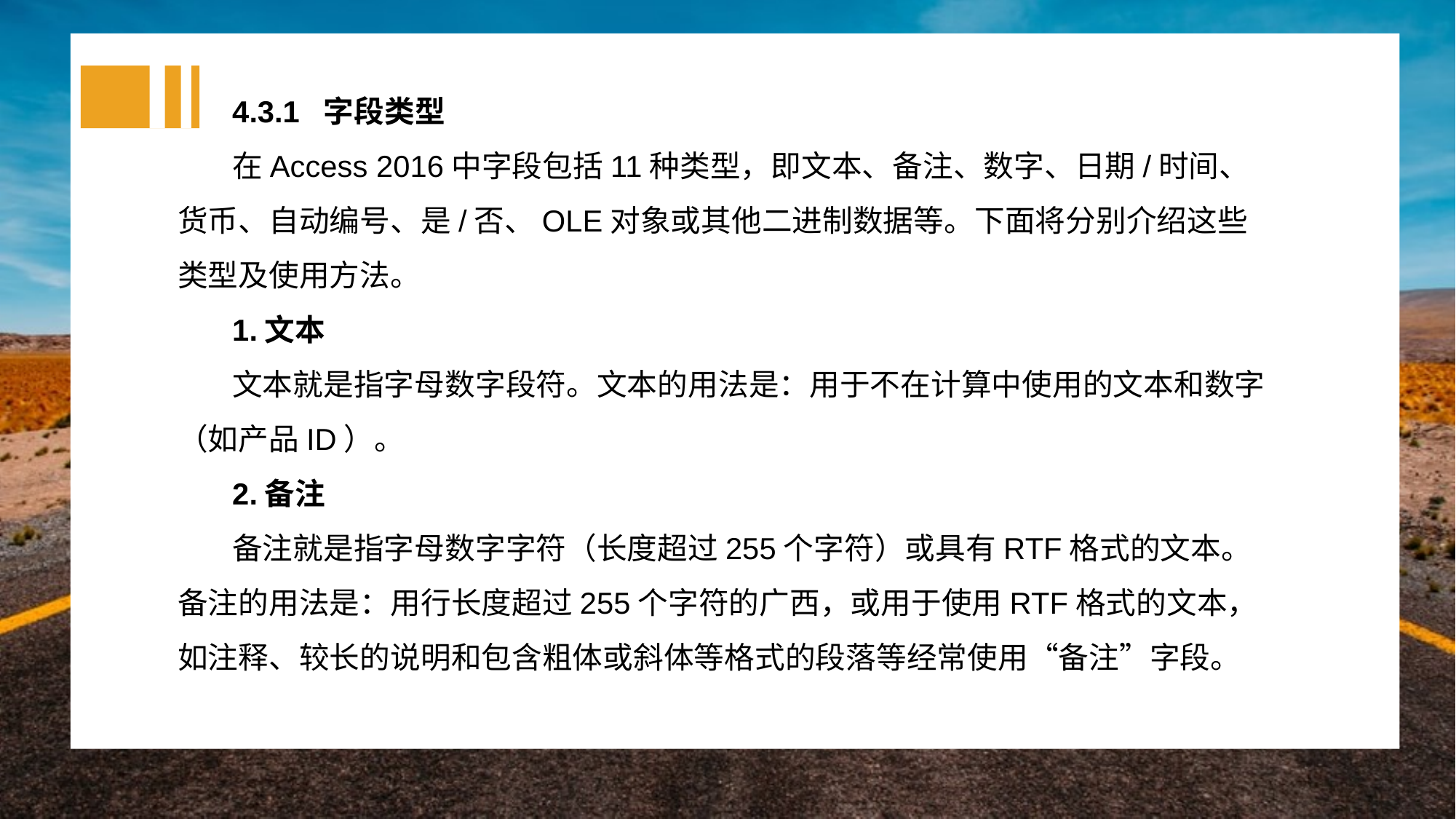

4.3.1  字段类型
在Access 2016中字段包括11种类型，即文本、备注、数字、日期/时间、货币、自动编号、是/否、OLE对象或其他二进制数据等。下面将分别介绍这些类型及使用方法。
1.文本
文本就是指字母数字段符。文本的用法是：用于不在计算中使用的文本和数字（如产品ID）。
2.备注
备注就是指字母数字字符（长度超过255个字符）或具有RTF格式的文本。备注的用法是：用行长度超过255个字符的广西，或用于使用RTF格式的文本，如注释、较长的说明和包含粗体或斜体等格式的段落等经常使用“备注”字段。